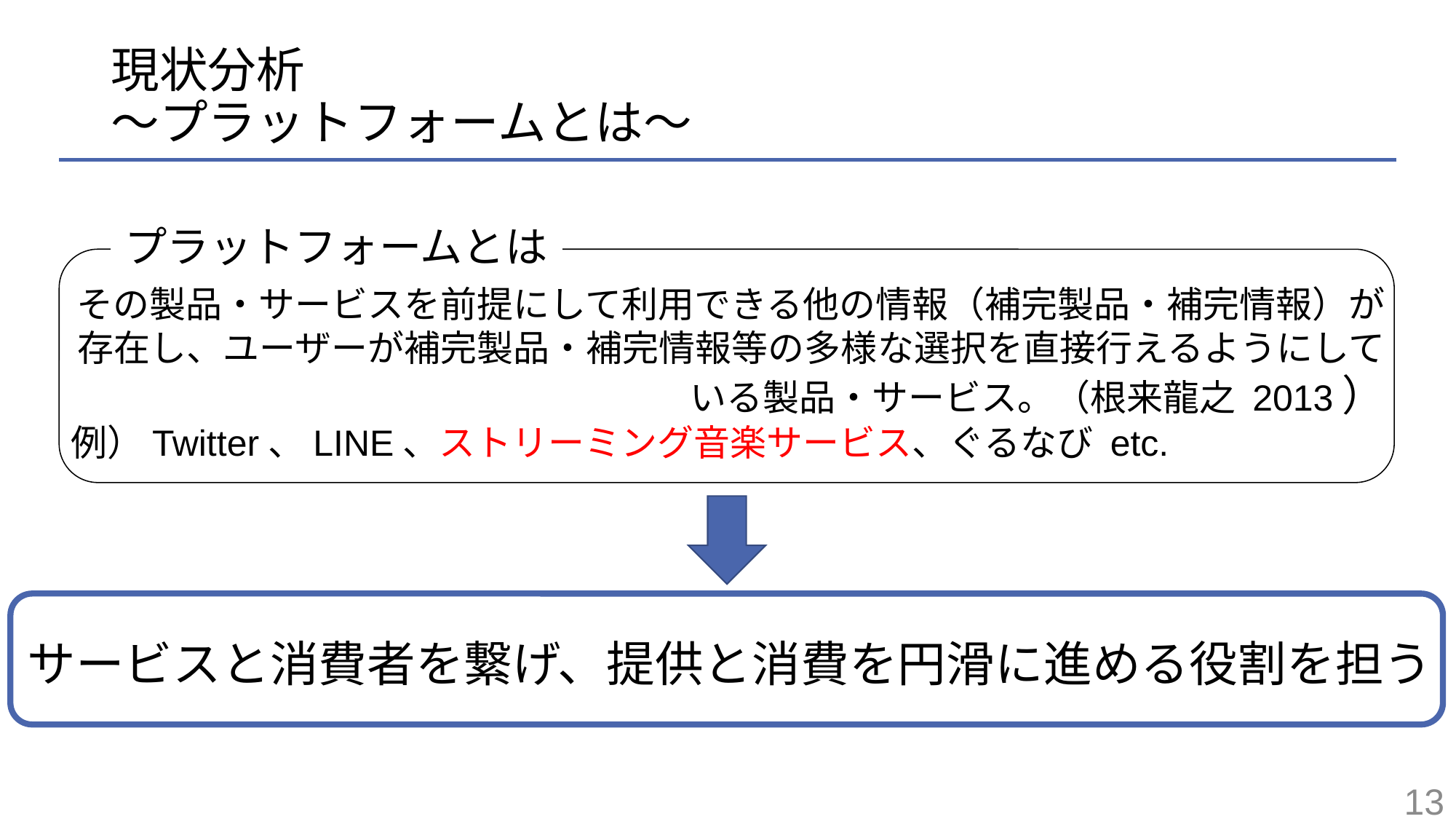

# 現状分析 〜プラットフォームとは〜
プラットフォームとは

その製品・サービスを前提にして利用できる他の情報（補完製品・補完情報）が存在し、ユーザーが補完製品・補完情報等の多様な選択を直接行えるようにしている製品・サービス。（根来龍之 2013）
例）Twitter、LINE、ストリーミング音楽サービス、ぐるなび etc.

サービスと消費者を繋げ、提供と消費を円滑に進める役割を担う
13